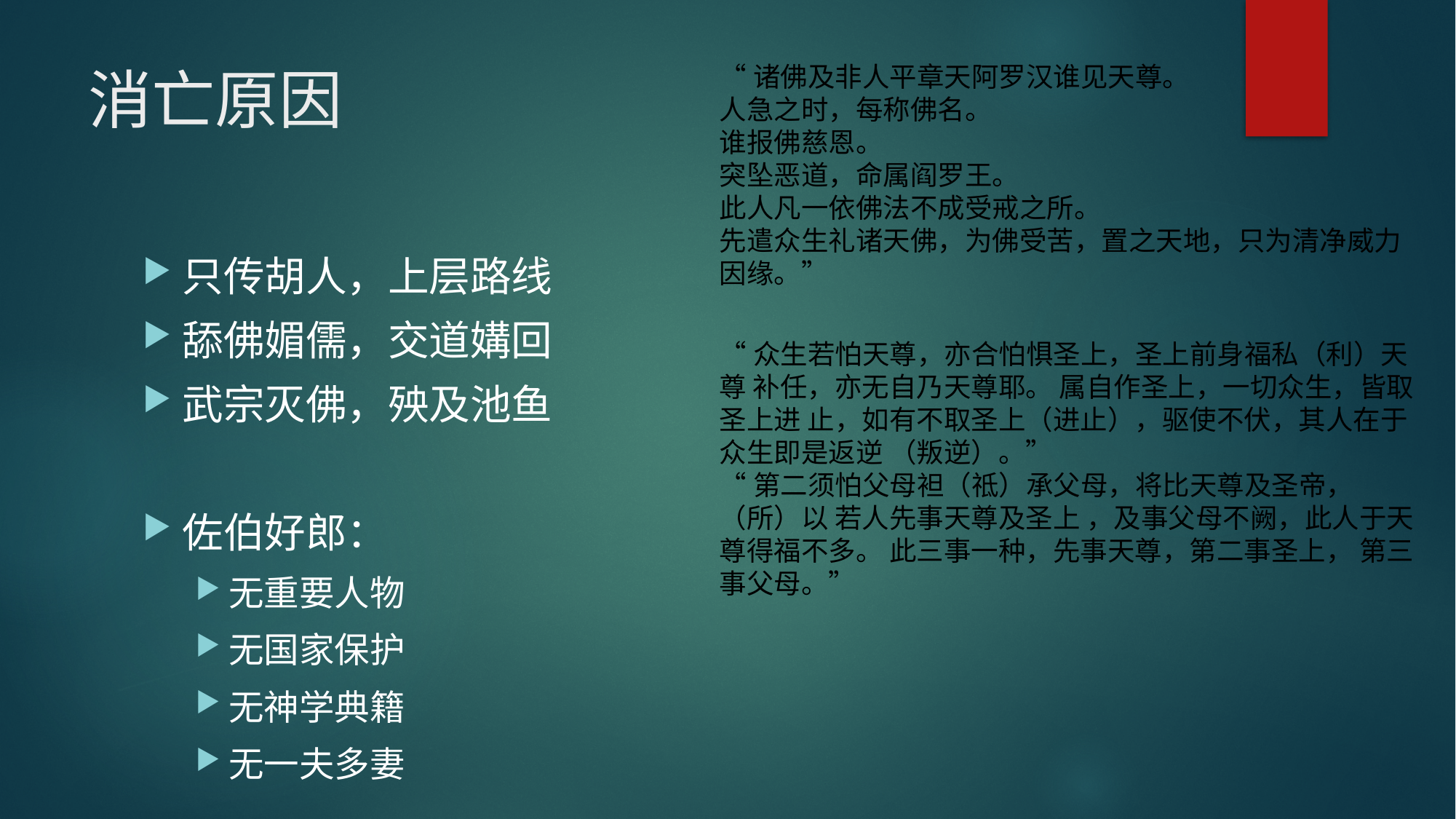

# 消亡原因
“诸佛及非人平章天阿罗汉谁见天尊。
人急之时，每称佛名。
谁报佛慈恩。
突坠恶道，命属阎罗王。
此人凡一依佛法不成受戒之所。
先遣众生礼诸天佛，为佛受苦，置之天地，只为清净威力因缘。”
只传胡人，上层路线
舔佛媚儒，交道媾回
武宗灭佛，殃及池鱼

佐伯好郎：
无重要人物
无国家保护
无神学典籍
无一夫多妻

“众生若怕天尊，亦合怕惧圣上，圣上前身福私（利）天尊 补任，亦无自乃天尊耶。 属自作圣上，一切众生，皆取圣上进 止，如有不取圣上（进止），驱使不伏，其人在于众生即是返逆 （叛逆）。”
“第二须怕父母袒（祗）承父母，将比天尊及圣帝，（所）以 若人先事天尊及圣上 ，及事父母不阙，此人于天尊得福不多。 此三事一种，先事天尊，第二事圣上， 第三事父母。”